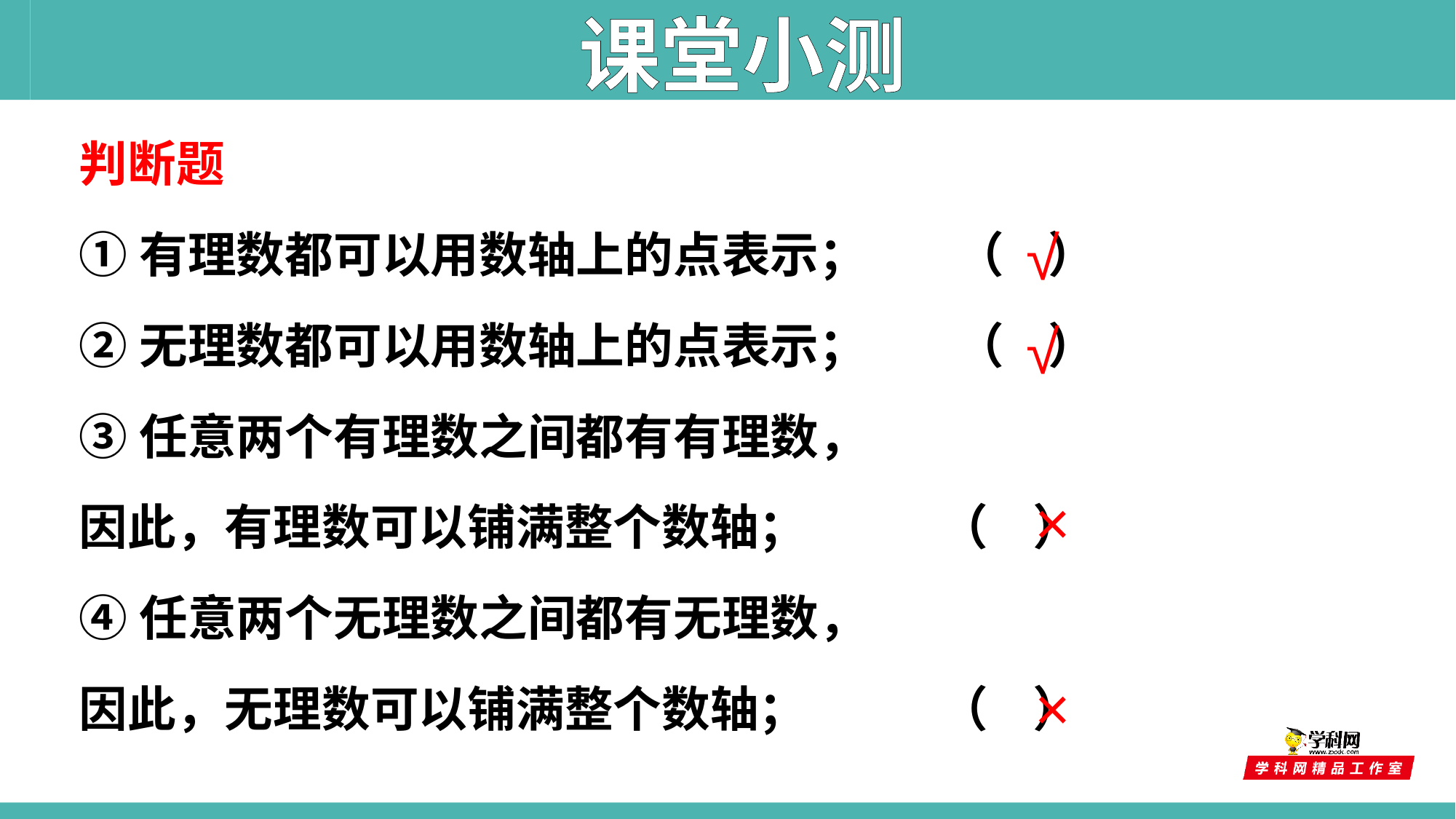

课堂小测
判断题
①有理数都可以用数轴上的点表示；        （    ）
②无理数都可以用数轴上的点表示；        （    ）
③任意两个有理数之间都有有理数，
因此，有理数可以铺满整个数轴；            （    ）
④任意两个无理数之间都有无理数，
因此，无理数可以铺满整个数轴；            （    ）
√
√
×
×